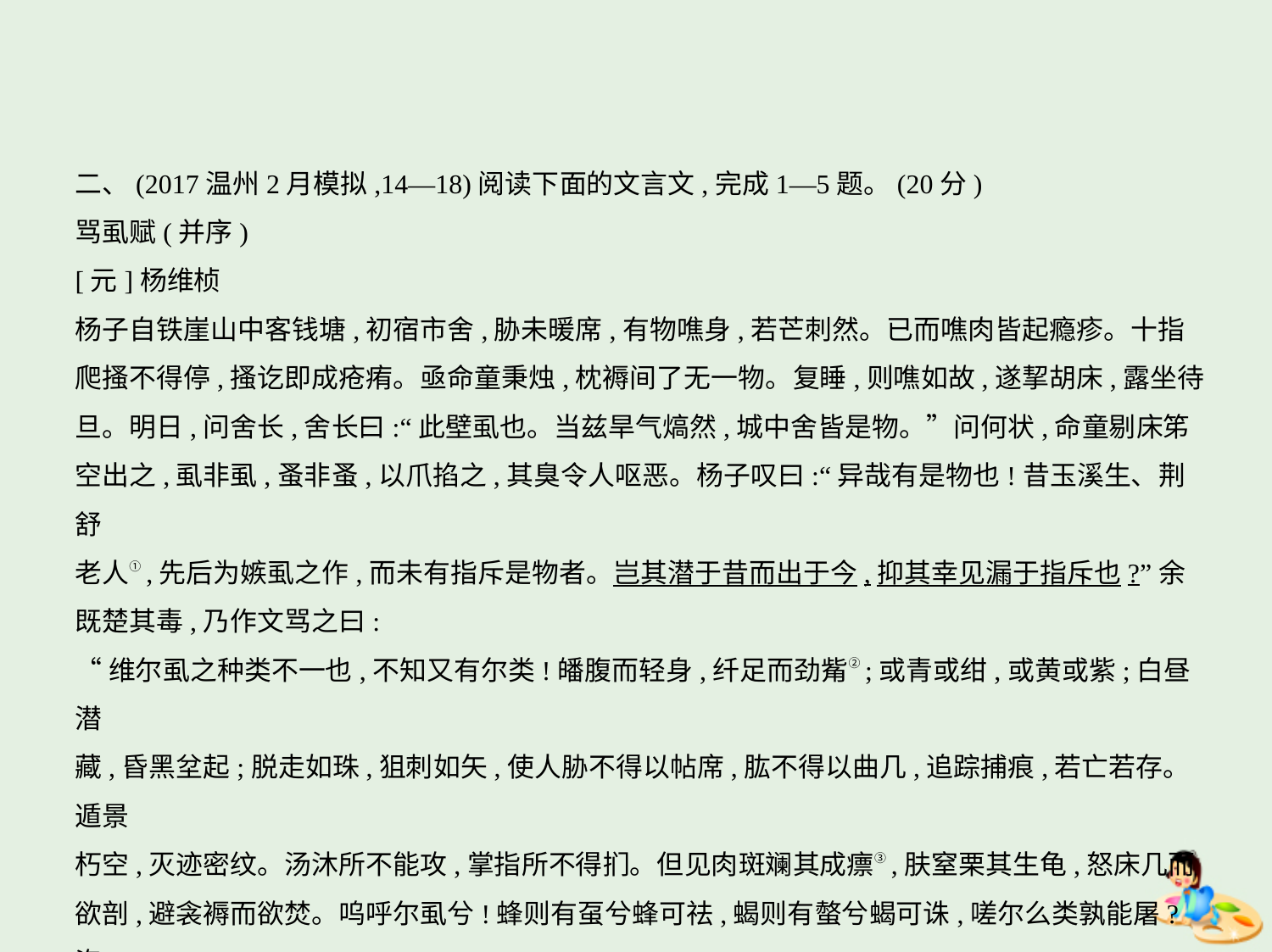

二、(2017温州2月模拟,14—18)阅读下面的文言文,完成1—5题。(20分)
骂虱赋(并序)
[元]杨维桢
杨子自铁崖山中客钱塘,初宿市舍,胁未暖席,有物噍身,若芒刺然。已而噍肉皆起瘾疹。十指
爬搔不得停,搔讫即成疮痏。亟命童秉烛,枕褥间了无一物。复睡,则噍如故,遂挈胡床,露坐待
旦。明日,问舍长,舍长曰:“此壁虱也。当兹旱气熇然,城中舍皆是物。”问何状,命童剔床笫
空出之,虱非虱,蚤非蚤,以爪掐之,其臭令人呕恶。杨子叹曰:“异哉有是物也!昔玉溪生、荆舒
老人①,先后为嫉虱之作,而未有指斥是物者。岂其潜于昔而出于今,抑其幸见漏于指斥也?”余
既楚其毒,乃作文骂之曰:
“维尔虱之种类不一也,不知又有尔类!皤腹而轻身,纤足而劲觜②;或青或绀,或黄或紫;白昼潜
藏,昏黑坌起;脱走如珠,狙刺如矢,使人胁不得以帖席,肱不得以曲几,追踪捕痕,若亡若存。遁景
朽空,灭迹密纹。汤沐所不能攻,掌指所不得扪。但见肉斑斓其成瘭③,肤窒栗其生龟,怒床几而
欲剖,避衾褥而欲焚。呜呼尔虱兮!蜂则有虿兮蜂可祛,蝎则有螫兮蝎可诛,嗟尔么类孰能屠?咨
大化之好生,恐一物之弗纾。胡尔恶之兼毓④,为吾人之毒荼!饱膏血之毒觜,资肥腯之臭躯。吾